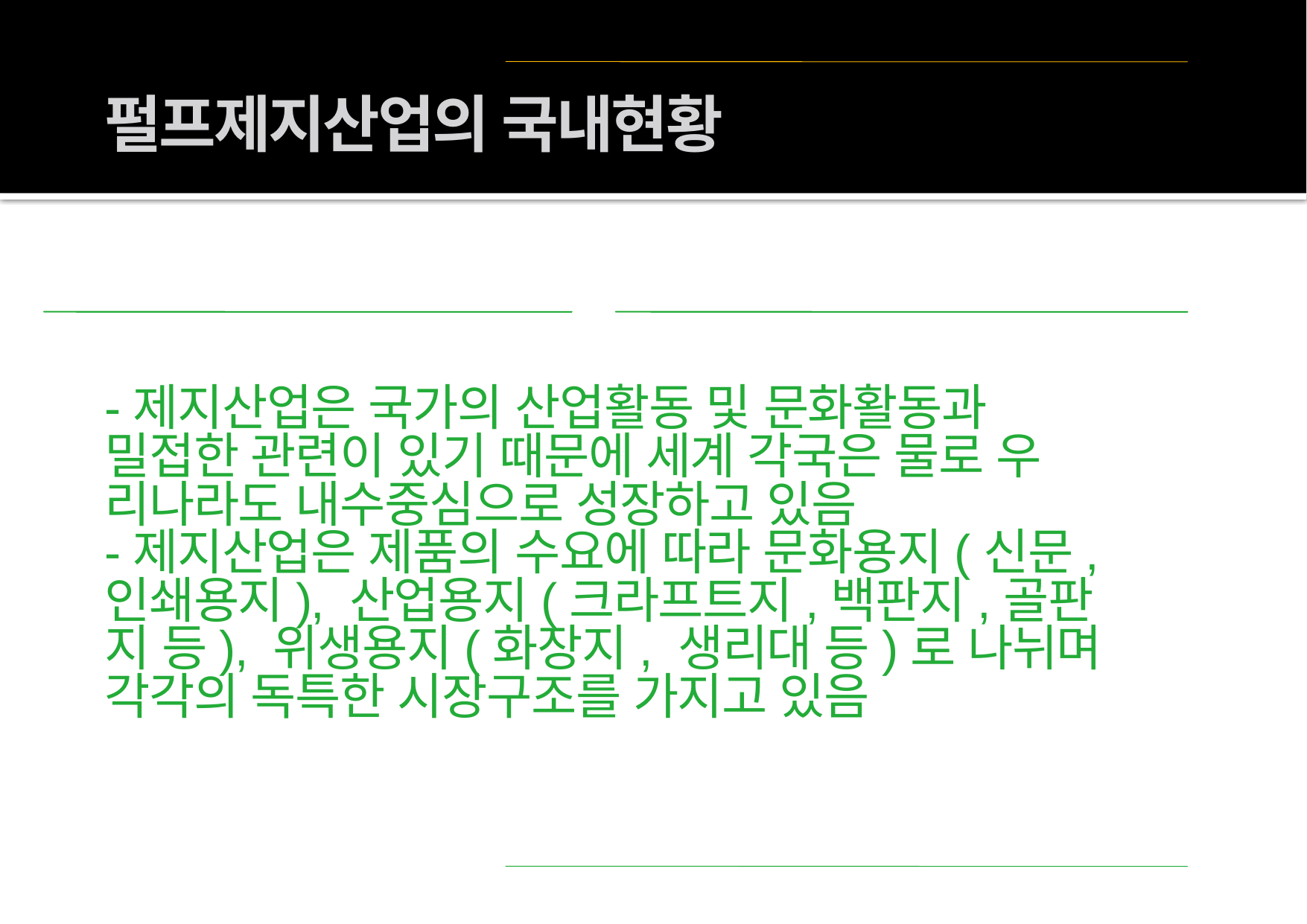

펄프제지산업의 국내현황

-제지산업은 국가의 산업활동 및 문화활동과

밀접한 관련이 있기 때문에 세계 각국은 물로 우

리나라도 내수중심으로 성장하고 있음

-제지산업은 제품의 수요에 따라 문화용지(신문,

인쇄용지), 산업용지(크라프트지,백판지,골판

지 등), 위생용지(화장지, 생리대 등)로 나뉘며

각각의 독특한 시장구조를 가지고 있음